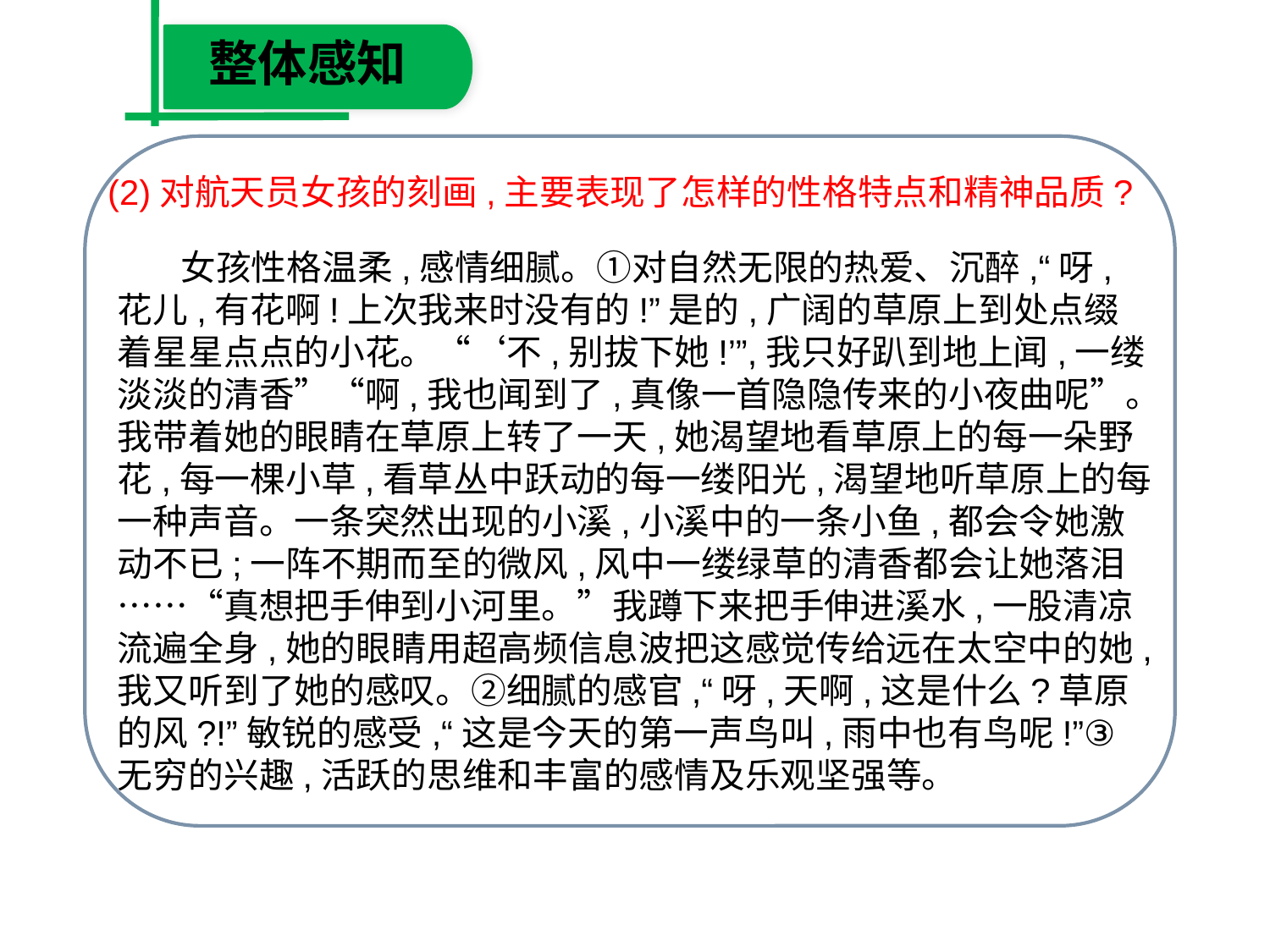

整体感知

(2)对航天员女孩的刻画,主要表现了怎样的性格特点和精神品质?
       女孩性格温柔,感情细腻。①对自然无限的热爱、沉醉,“呀,花儿,有花啊!上次我来时没有的!”是的,广阔的草原上到处点缀着星星点点的小花。“‘不,别拔下她!’”,我只好趴到地上闻,一缕淡淡的清香”“啊,我也闻到了,真像一首隐隐传来的小夜曲呢”。我带着她的眼睛在草原上转了一天,她渴望地看草原上的每一朵野花,每一棵小草,看草丛中跃动的每一缕阳光,渴望地听草原上的每一种声音。一条突然出现的小溪,小溪中的一条小鱼,都会令她激动不已;一阵不期而至的微风,风中一缕绿草的清香都会让她落泪……“真想把手伸到小河里。”我蹲下来把手伸进溪水,一股清凉流遍全身,她的眼睛用超高频信息波把这感觉传给远在太空中的她,我又听到了她的感叹。②细腻的感官,“呀,天啊,这是什么?草原的风?!”敏锐的感受,“这是今天的第一声鸟叫,雨中也有鸟呢!”③无穷的兴趣,活跃的思维和丰富的感情及乐观坚强等。